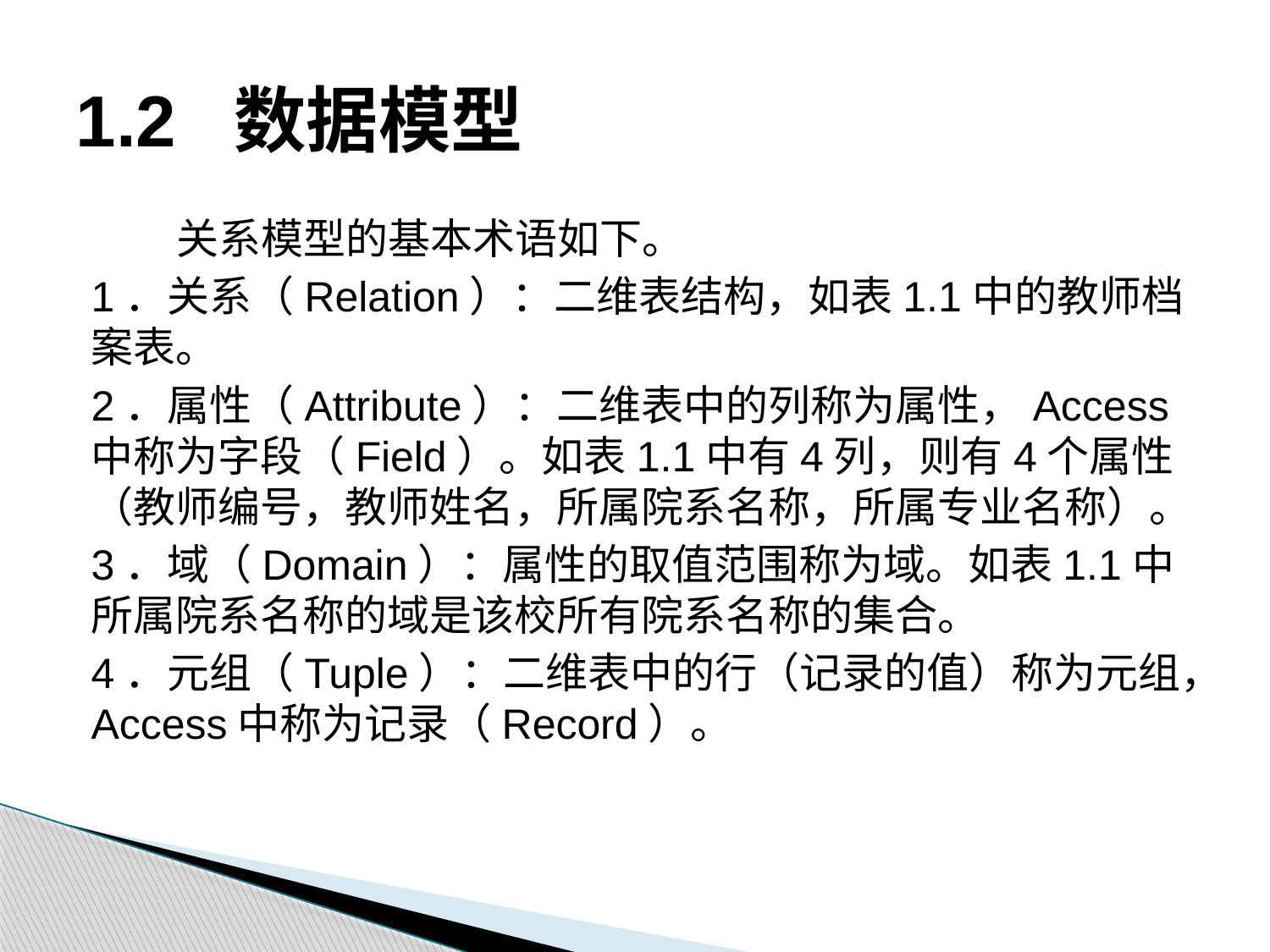

# 1.2  数据模型
关系模型的基本术语如下。
1．关系（Relation）：二维表结构，如表1.1中的教师档案表。
2．属性（Attribute）：二维表中的列称为属性，Access中称为字段（Field）。如表1.1中有4列，则有4个属性（教师编号，教师姓名，所属院系名称，所属专业名称）。
3．域（Domain）：属性的取值范围称为域。如表1.1中所属院系名称的域是该校所有院系名称的集合。
4．元组（Tuple）：二维表中的行（记录的值）称为元组，Access中称为记录（Record）。